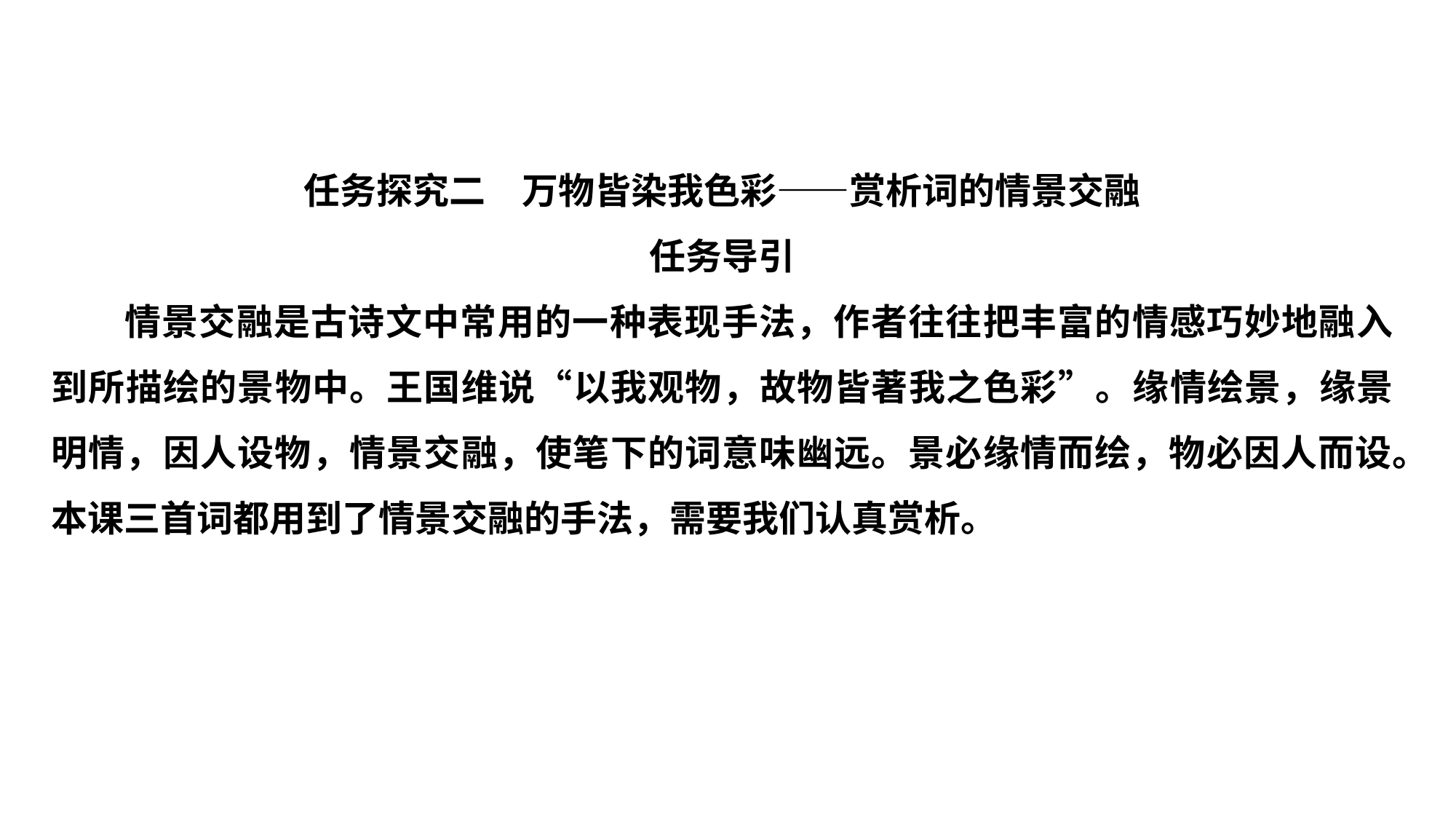

任务探究二　万物皆染我色彩——赏析词的情景交融
任务导引
情景交融是古诗文中常用的一种表现手法，作者往往把丰富的情感巧妙地融入到所描绘的景物中。王国维说“以我观物，故物皆著我之色彩”。缘情绘景，缘景明情，因人设物，情景交融，使笔下的词意味幽远。景必缘情而绘，物必因人而设。本课三首词都用到了情景交融的手法，需要我们认真赏析。